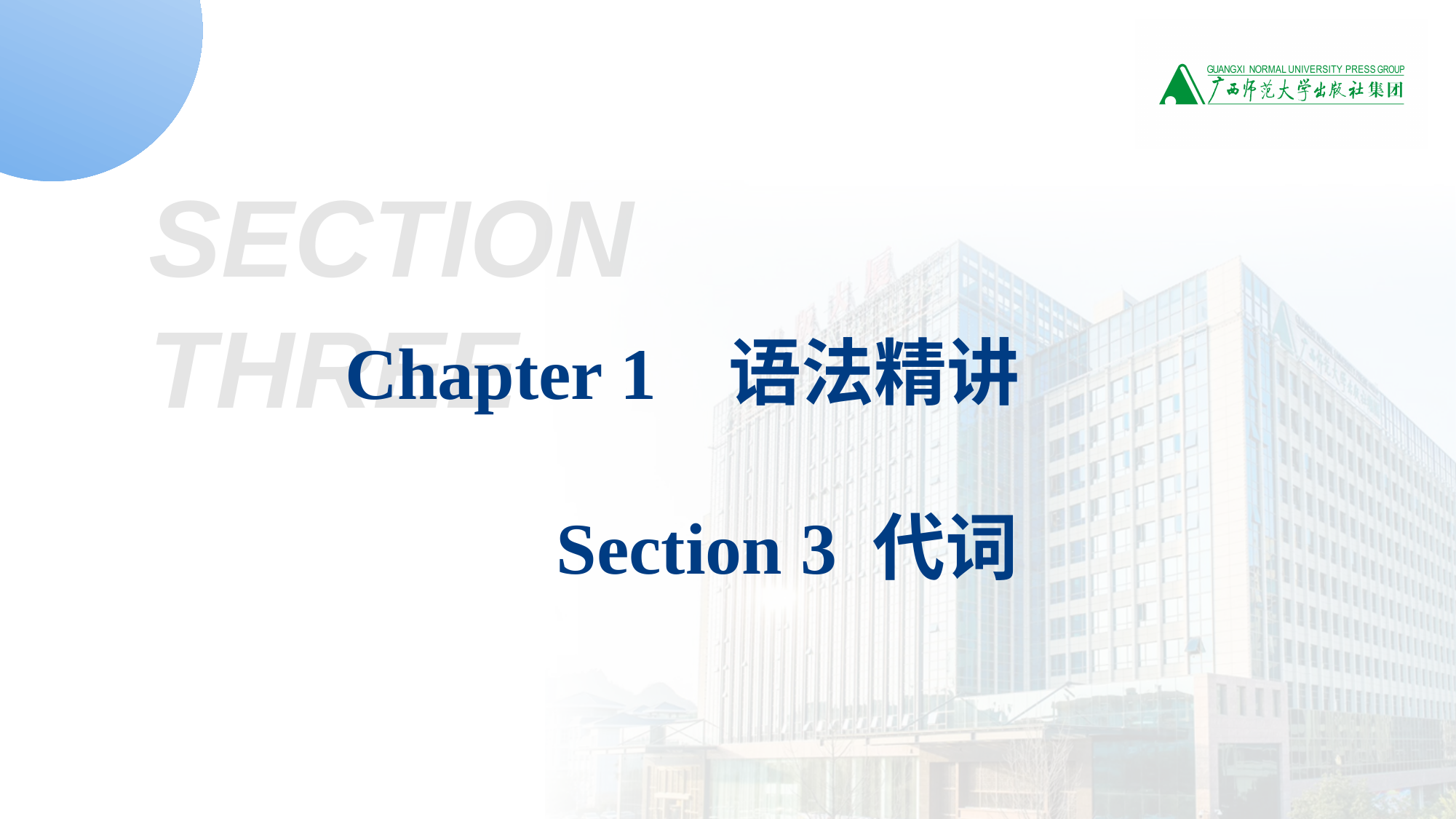

SECTION THREE
Chapter 1   语法精讲

       Section 3 代词